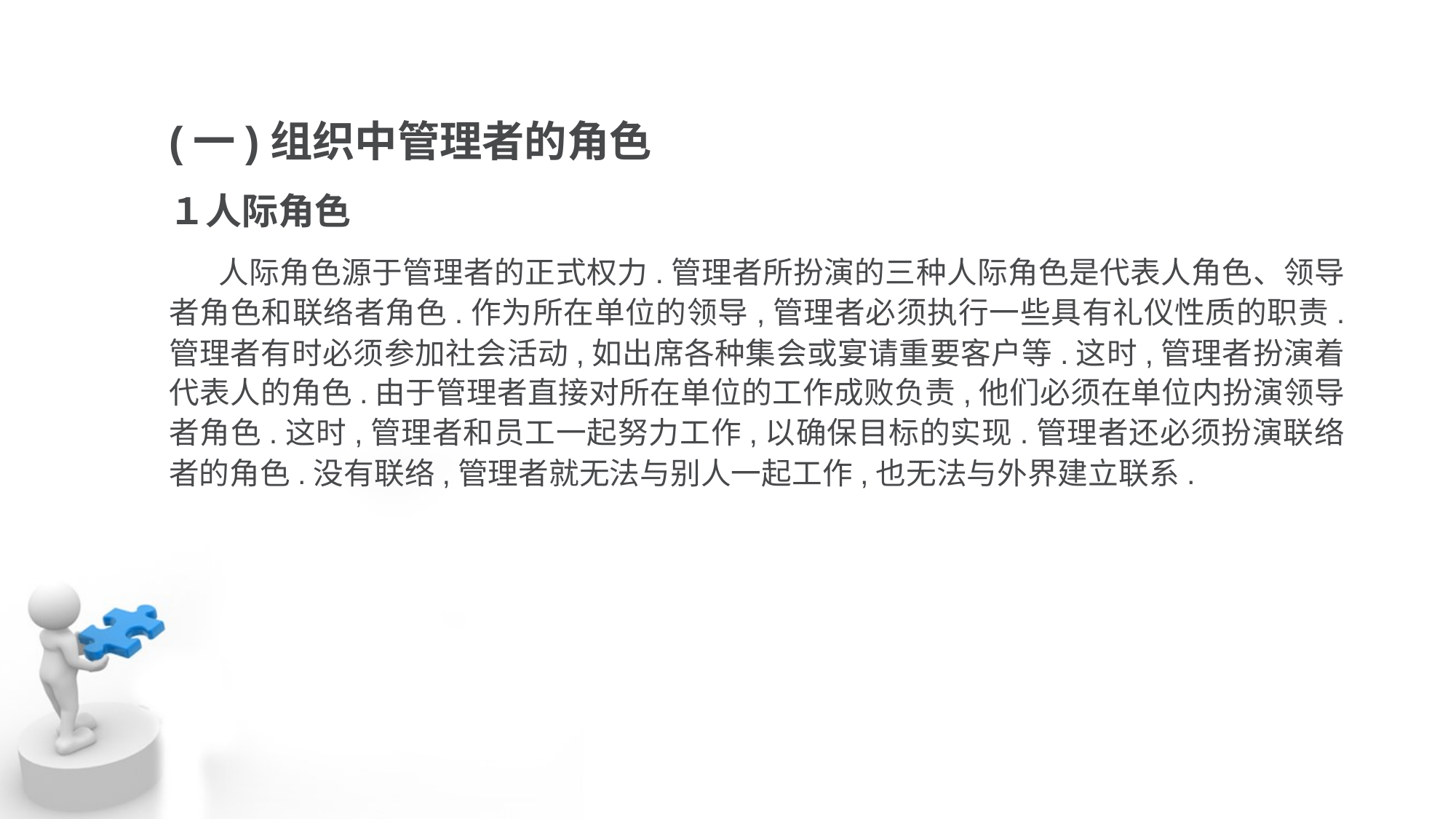

(一)组织中管理者的角色
１人际角色
      人际角色源于管理者的正式权力.管理者所扮演的三种人际角色是代表人角色、领导 者角色和联络者角色.作为所在单位的领导,管理者必须执行一些具有礼仪性质的职责. 管理者有时必须参加社会活动,如出席各种集会或宴请重要客户等.这时,管理者扮演着代表人的角色.由于管理者直接对所在单位的工作成败负责,他们必须在单位内扮演领导 者角色.这时,管理者和员工一起努力工作,以确保目标的实现.管理者还必须扮演联络 者的角色.没有联络,管理者就无法与别人一起工作,也无法与外界建立联系.